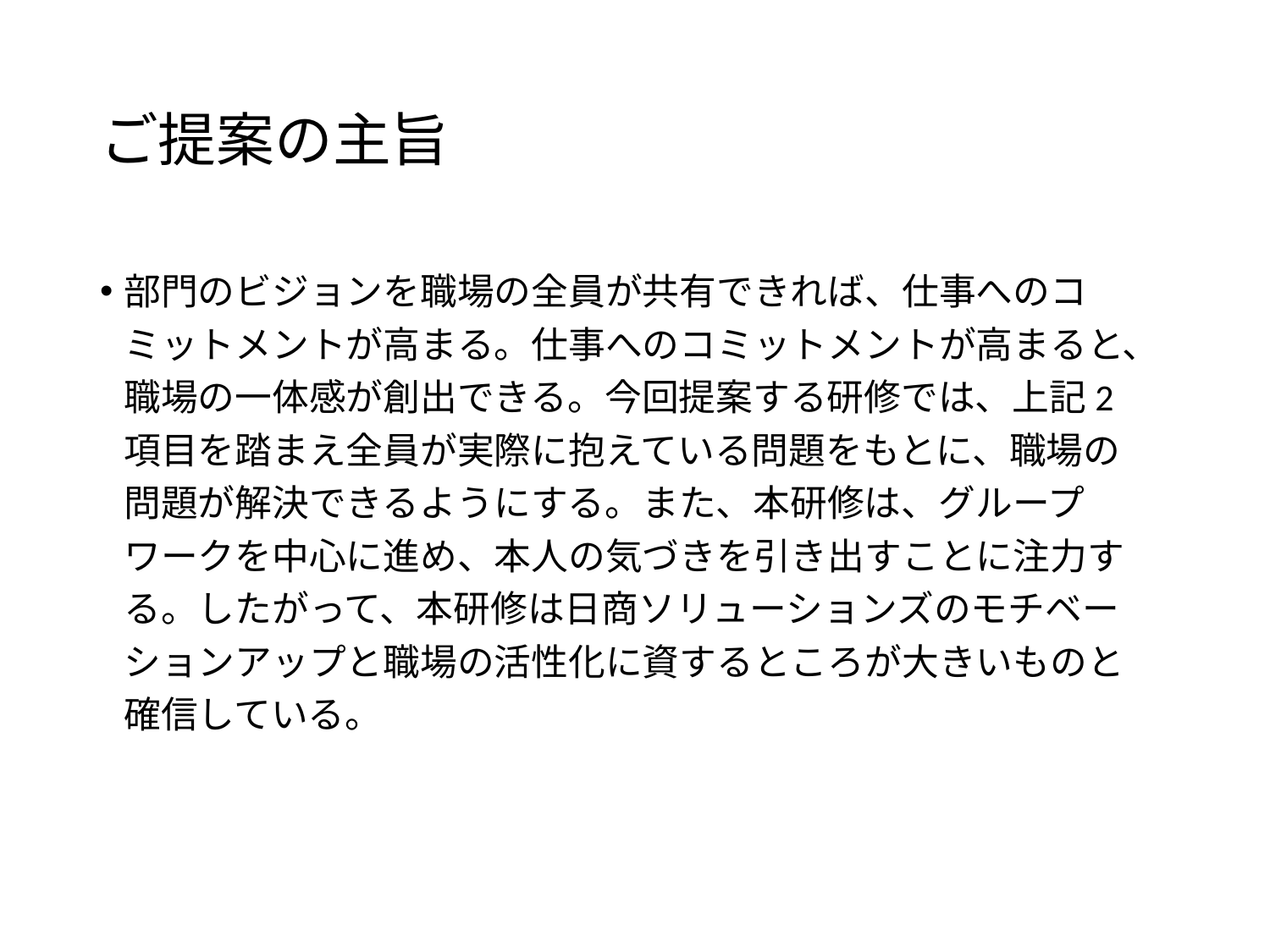

# ご提案の主旨
部門のビジョンを職場の全員が共有できれば、仕事へのコミットメントが高まる。仕事へのコミットメントが高まると、職場の一体感が創出できる。今回提案する研修では、上記2項目を踏まえ全員が実際に抱えている問題をもとに、職場の問題が解決できるようにする。また、本研修は、グループワークを中心に進め、本人の気づきを引き出すことに注力する。したがって、本研修は日商ソリューションズのモチベーションアップと職場の活性化に資するところが大きいものと確信している。